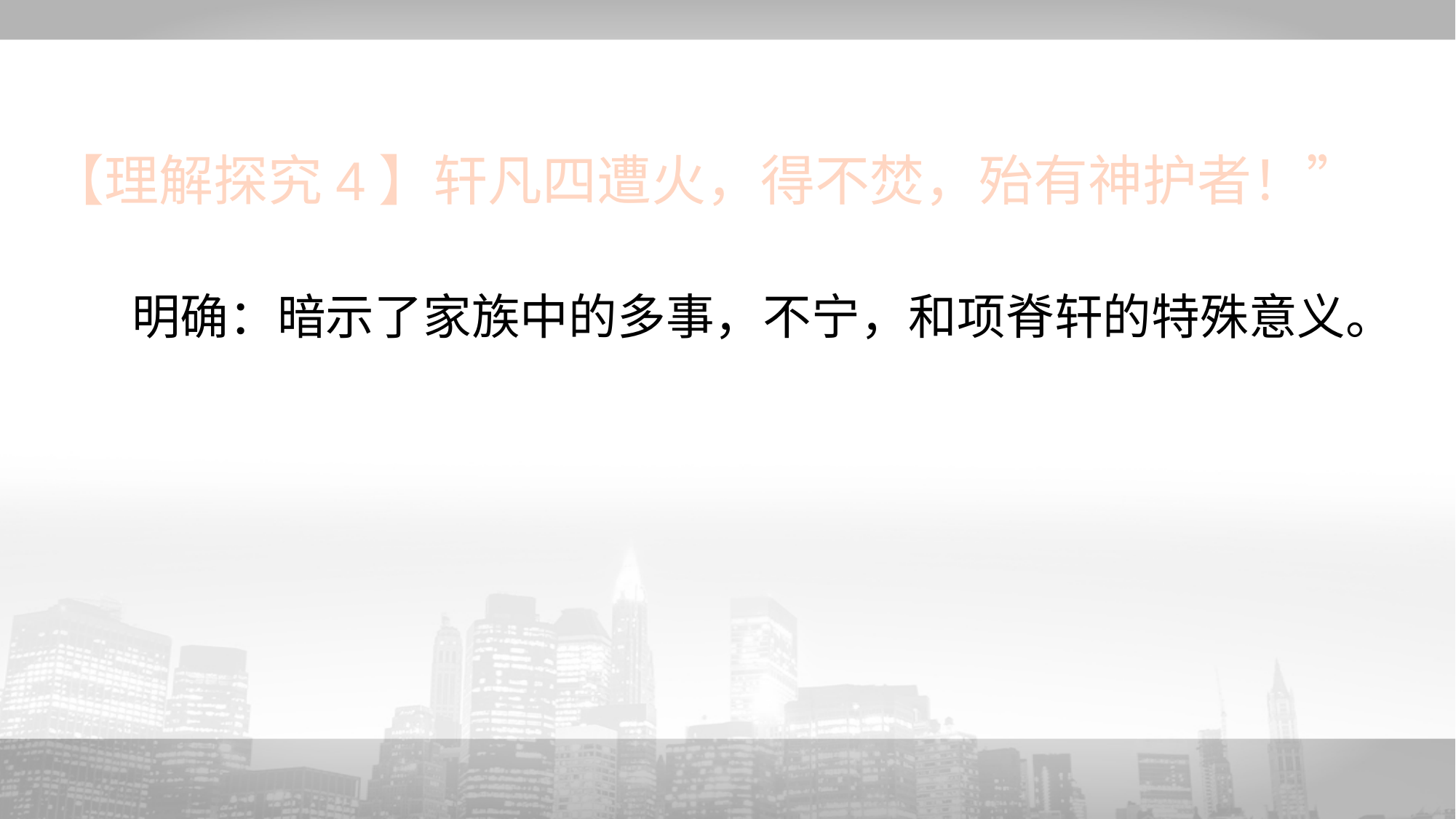

# 【理解探究4】轩凡四遭火，得不焚，殆有神护者！”
明确：暗示了家族中的多事，不宁，和项脊轩的特殊意义。